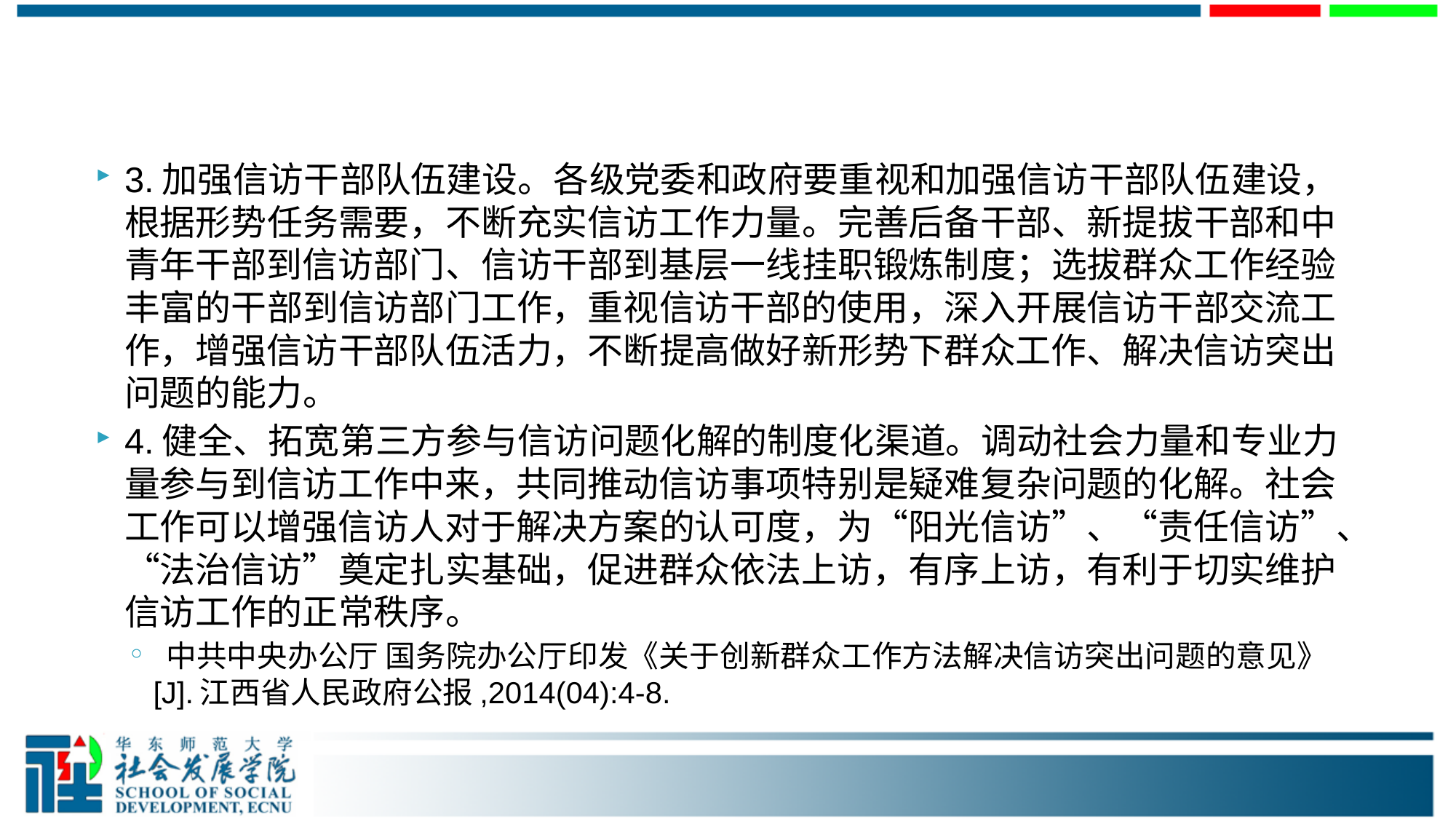

#
3.加强信访干部队伍建设。各级党委和政府要重视和加强信访干部队伍建设，根据形势任务需要，不断充实信访工作力量。完善后备干部、新提拔干部和中青年干部到信访部门、信访干部到基层一线挂职锻炼制度；选拔群众工作经验丰富的干部到信访部门工作，重视信访干部的使用，深入开展信访干部交流工作，增强信访干部队伍活力，不断提高做好新形势下群众工作、解决信访突出问题的能力。
4.健全、拓宽第三方参与信访问题化解的制度化渠道。调动社会力量和专业力量参与到信访工作中来，共同推动信访事项特别是疑难复杂问题的化解。社会工作可以增强信访人对于解决方案的认可度，为“阳光信访”、“责任信访”、“法治信访”奠定扎实基础，促进群众依法上访，有序上访，有利于切实维护信访工作的正常秩序。
 中共中央办公厅 国务院办公厅印发《关于创新群众工作方法解决信访突出问题的意见》[J].江西省人民政府公报,2014(04):4-8.